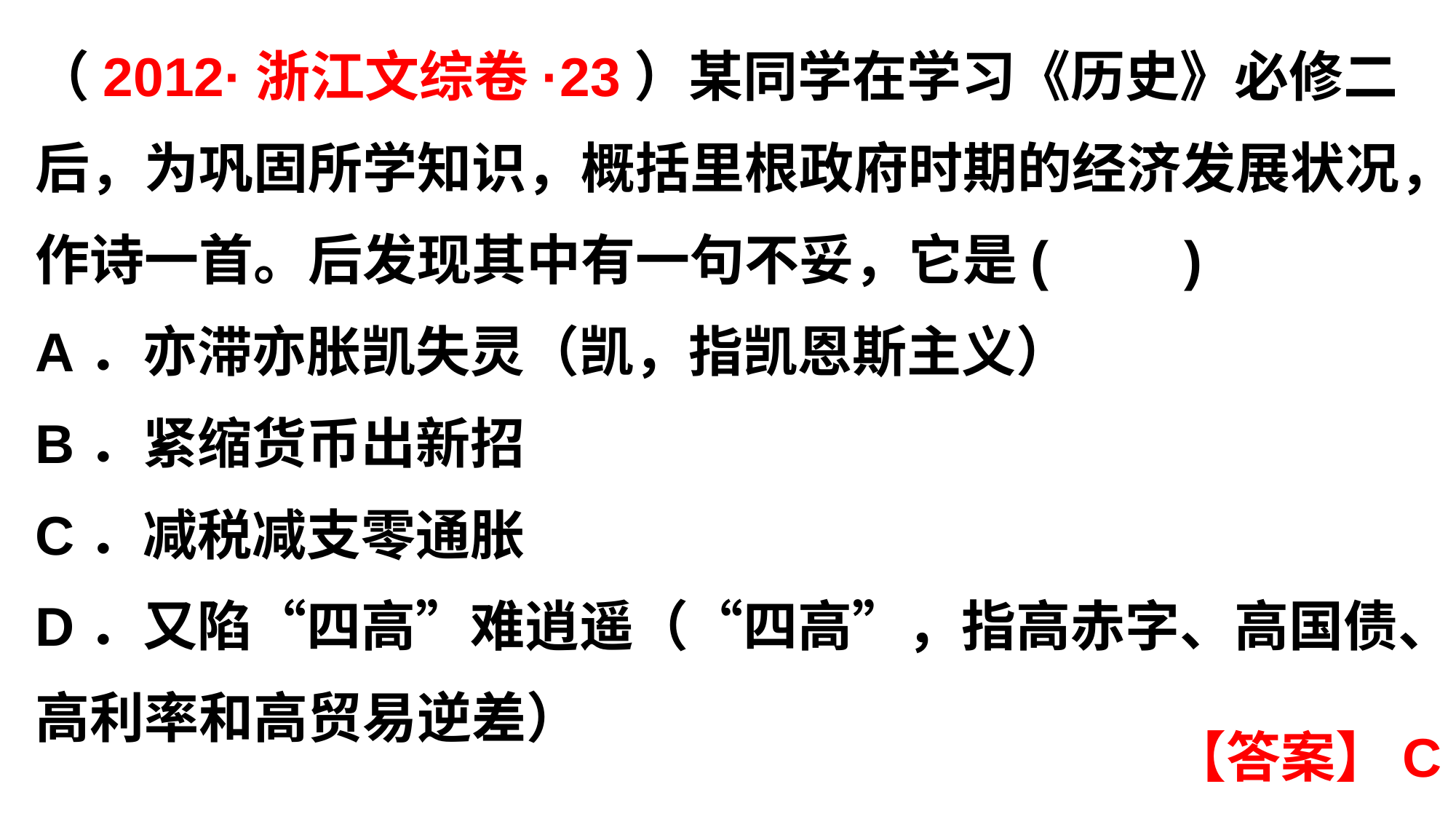

（2012·浙江文综卷·23）某同学在学习《历史》必修二后，为巩固所学知识，概括里根政府时期的经济发展状况，作诗一首。后发现其中有一句不妥，它是(　　)
A．亦滞亦胀凯失灵（凯，指凯恩斯主义）
B．紧缩货币出新招
C．减税减支零通胀
D．又陷“四高”难逍遥（“四高”，指高赤字、高国债、高利率和高贸易逆差）
【答案】C